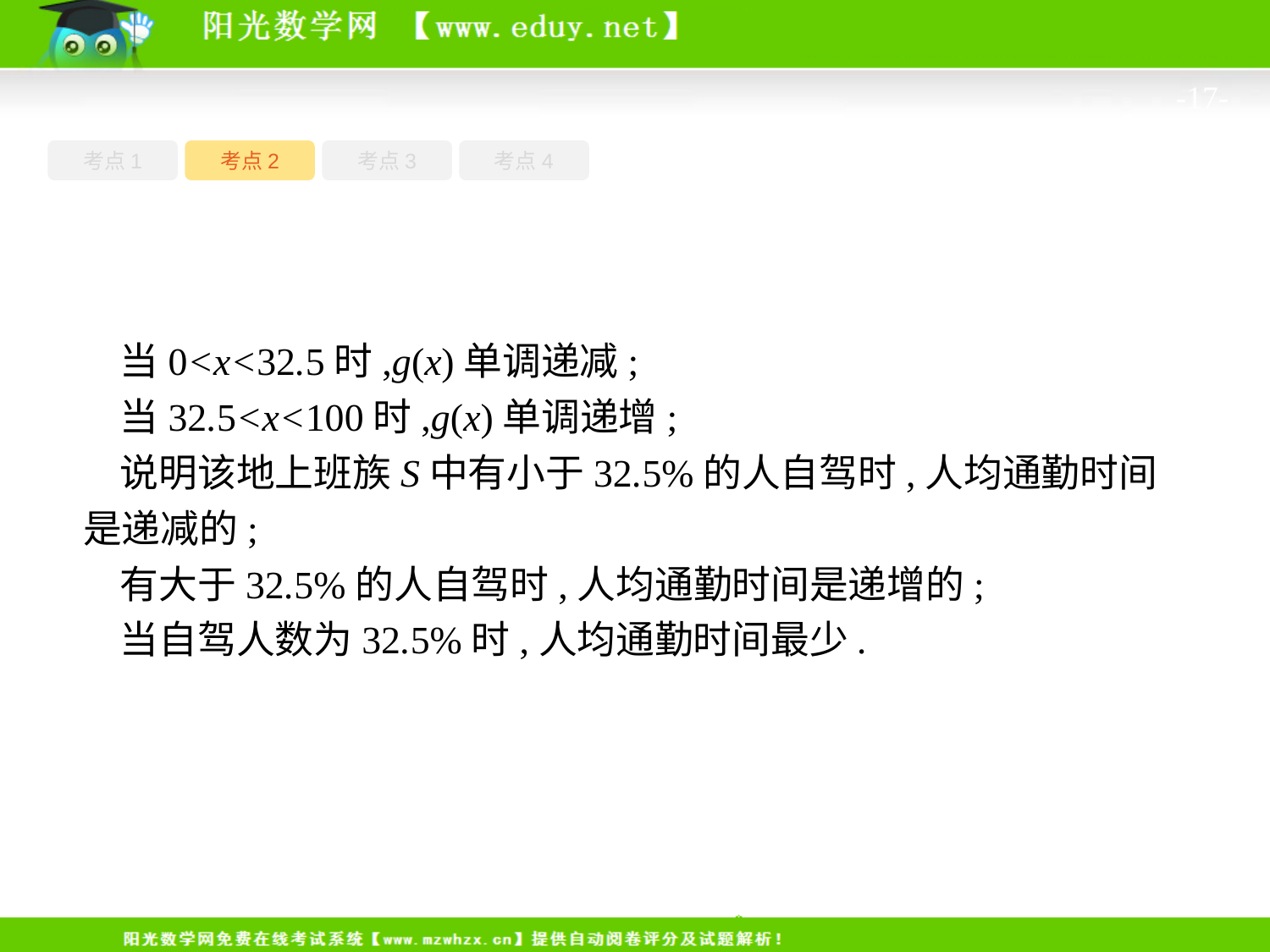

-17-
考点1
考点3
考点4
考点2
当0<x<32.5时,g(x)单调递减;
当32.5<x<100时,g(x)单调递增;
说明该地上班族S中有小于32.5%的人自驾时,人均通勤时间是递减的;
有大于32.5%的人自驾时,人均通勤时间是递增的;
当自驾人数为32.5%时,人均通勤时间最少.